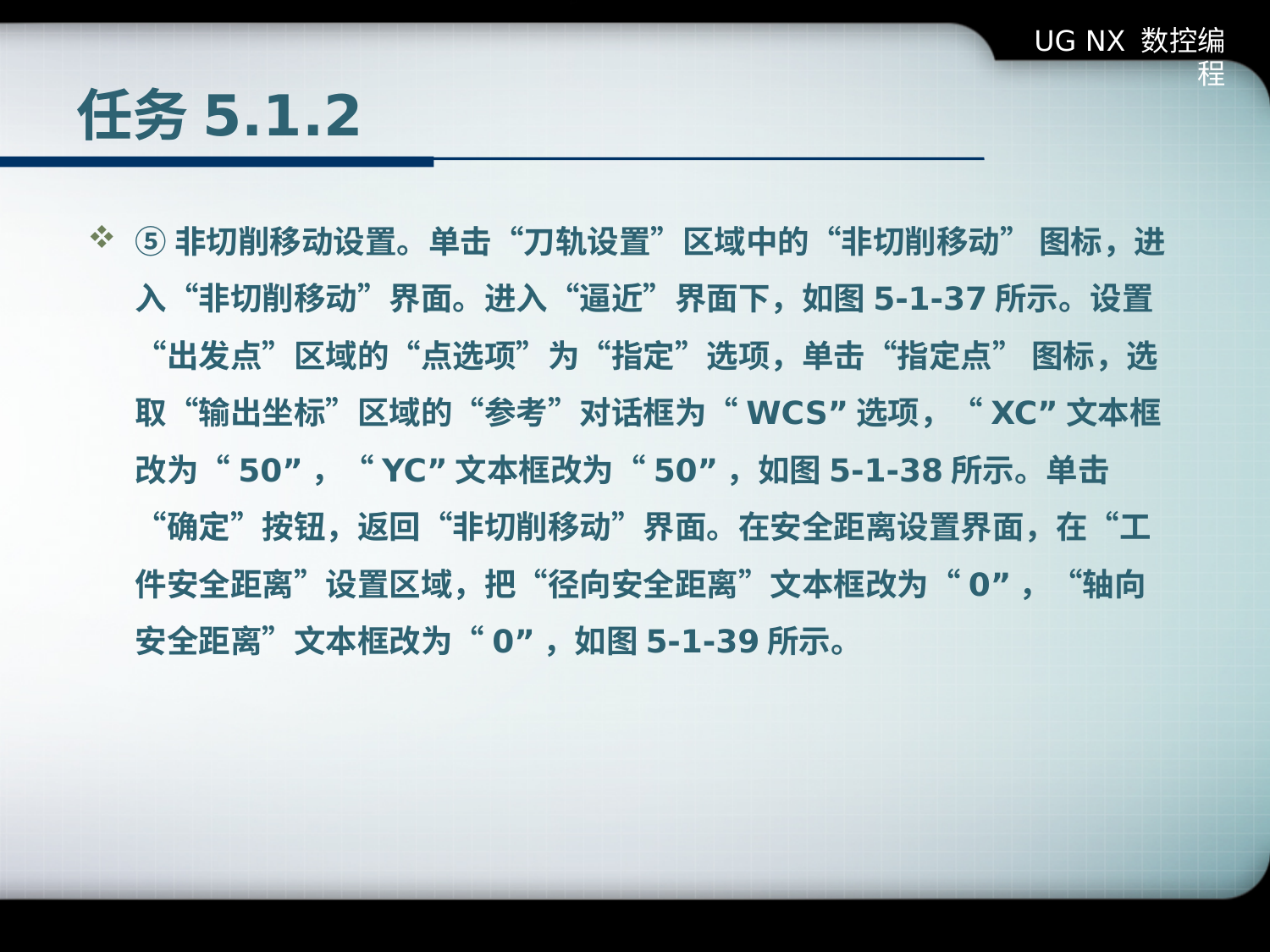

UG NX 数控编程
# 任务5.1.2
⑤非切削移动设置。单击“刀轨设置”区域中的“非切削移动” 图标，进入“非切削移动”界面。进入“逼近”界面下，如图5-1-37所示。设置“出发点”区域的“点选项”为“指定”选项，单击“指定点” 图标，选取“输出坐标”区域的“参考”对话框为“WCS”选项，“XC”文本框改为“50”，“YC”文本框改为“50”，如图5-1-38所示。单击“确定”按钮，返回“非切削移动”界面。在安全距离设置界面，在“工件安全距离”设置区域，把“径向安全距离”文本框改为“0”，“轴向安全距离”文本框改为“0”，如图5-1-39所示。